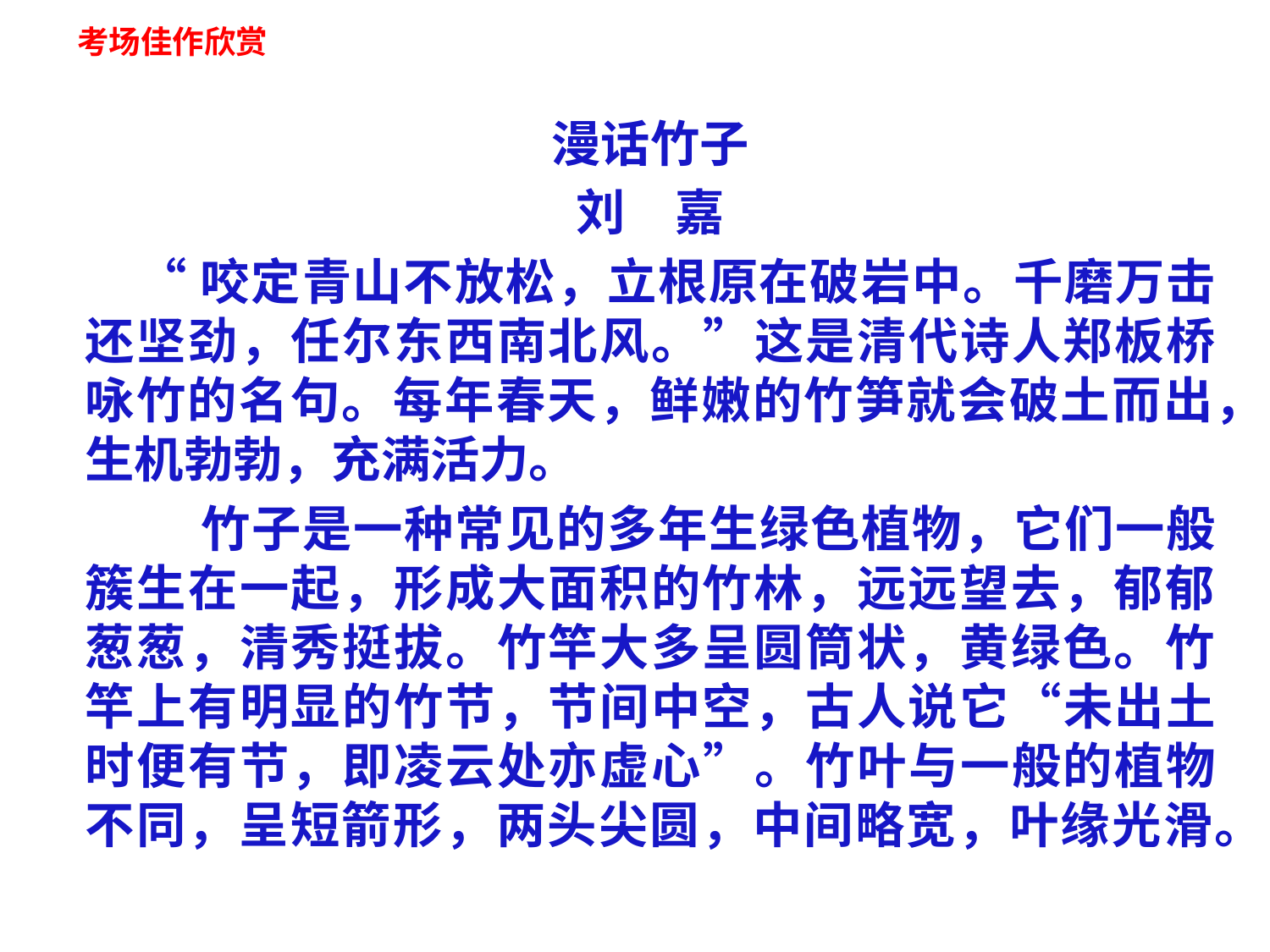

考场佳作欣赏
漫话竹子
刘　嘉
    “咬定青山不放松，立根原在破岩中。千磨万击还坚劲，任尔东西南北风。”这是清代诗人郑板桥咏竹的名句。每年春天，鲜嫩的竹笋就会破土而出，生机勃勃，充满活力。
        竹子是一种常见的多年生绿色植物，它们一般簇生在一起，形成大面积的竹林，远远望去，郁郁葱葱，清秀挺拔。竹竿大多呈圆筒状，黄绿色。竹竿上有明显的竹节，节间中空，古人说它“未出土时便有节，即凌云处亦虚心”。竹叶与一般的植物不同，呈短箭形，两头尖圆，中间略宽，叶缘光滑。